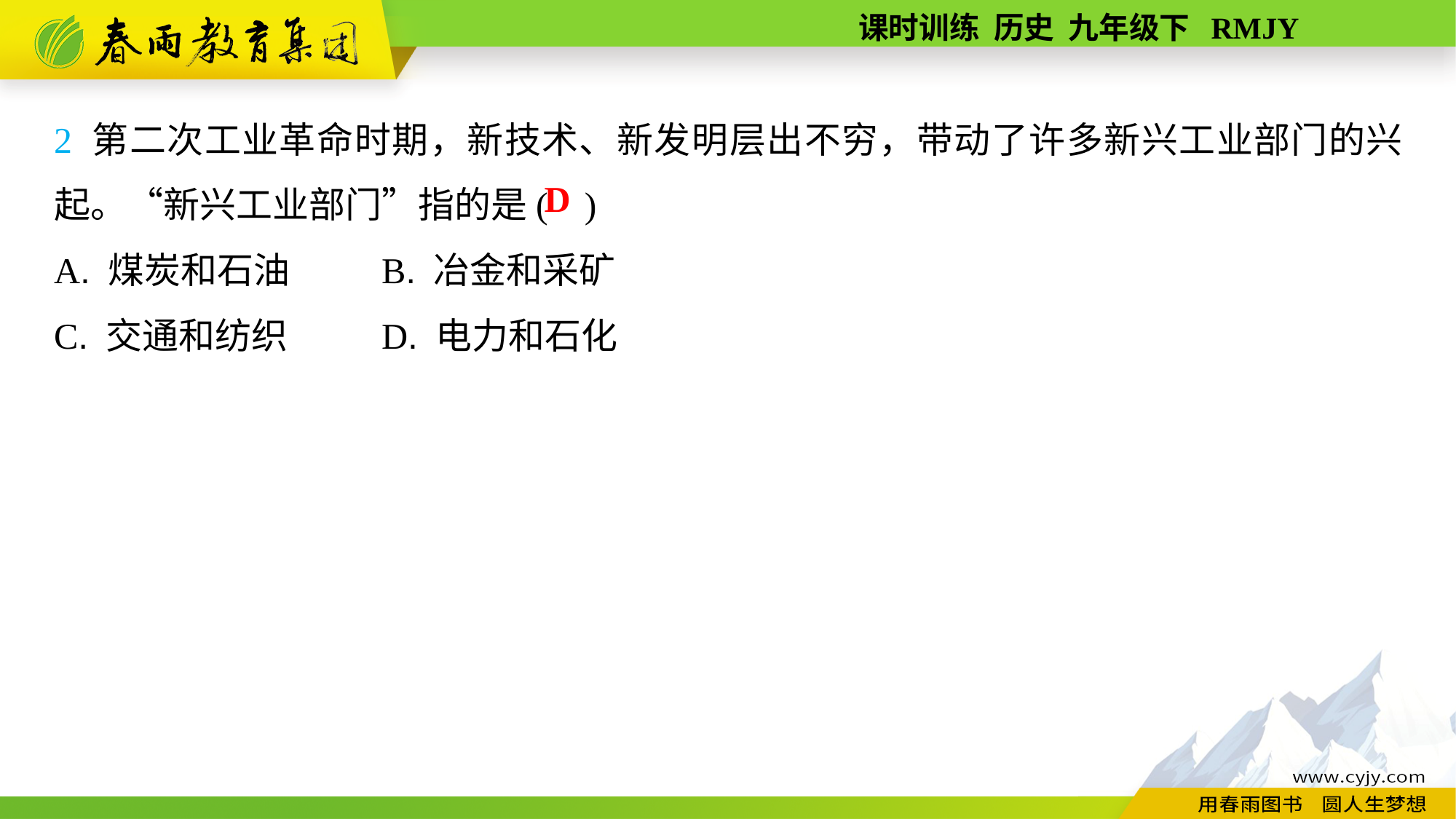

2 第二次工业革命时期，新技术、新发明层出不穷，带动了许多新兴工业部门的兴起。“新兴工业部门”指的是(    )
A. 煤炭和石油	B. 冶金和采矿
C. 交通和纺织	D. 电力和石化
D